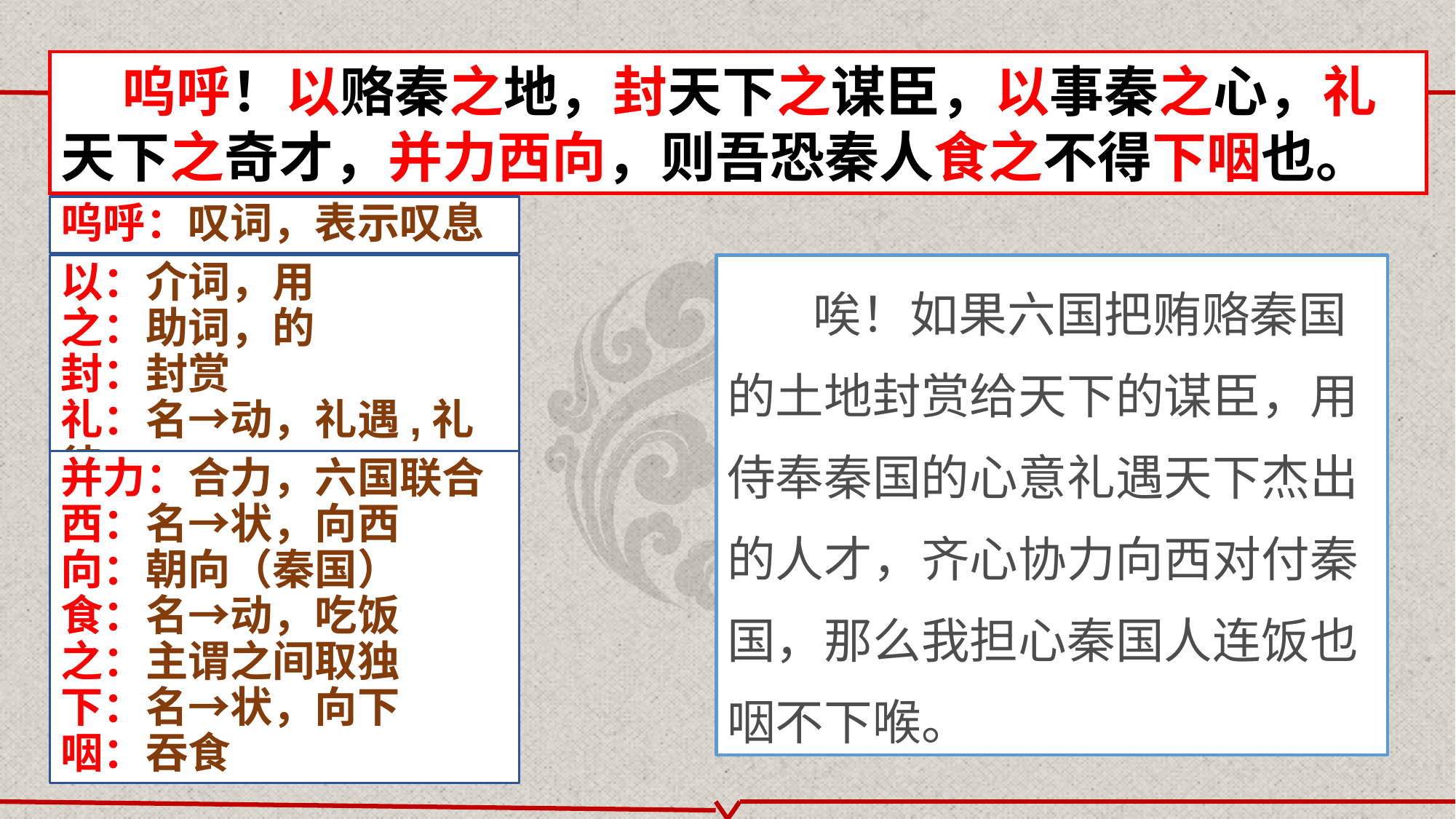

呜呼！以赂秦之地，封天下之谋臣，以事秦之心，礼天下之奇才，并力西向，则吾恐秦人食之不得下咽也。
呜呼：叹词，表示叹息
以：介词，用
之：助词，的
封：封赏
礼：名→动，礼遇,礼待
唉！如果六国把贿赂秦国的土地封赏给天下的谋臣，用侍奉秦国的心意礼遇天下杰出的人才，齐心协力向西对付秦国，那么我担心秦国人连饭也咽不下喉。
并力：合力，六国联合
西：名→状，向西
向：朝向（秦国）
食：名→动，吃饭
之：主谓之间取独
下：名→状，向下
咽：吞食